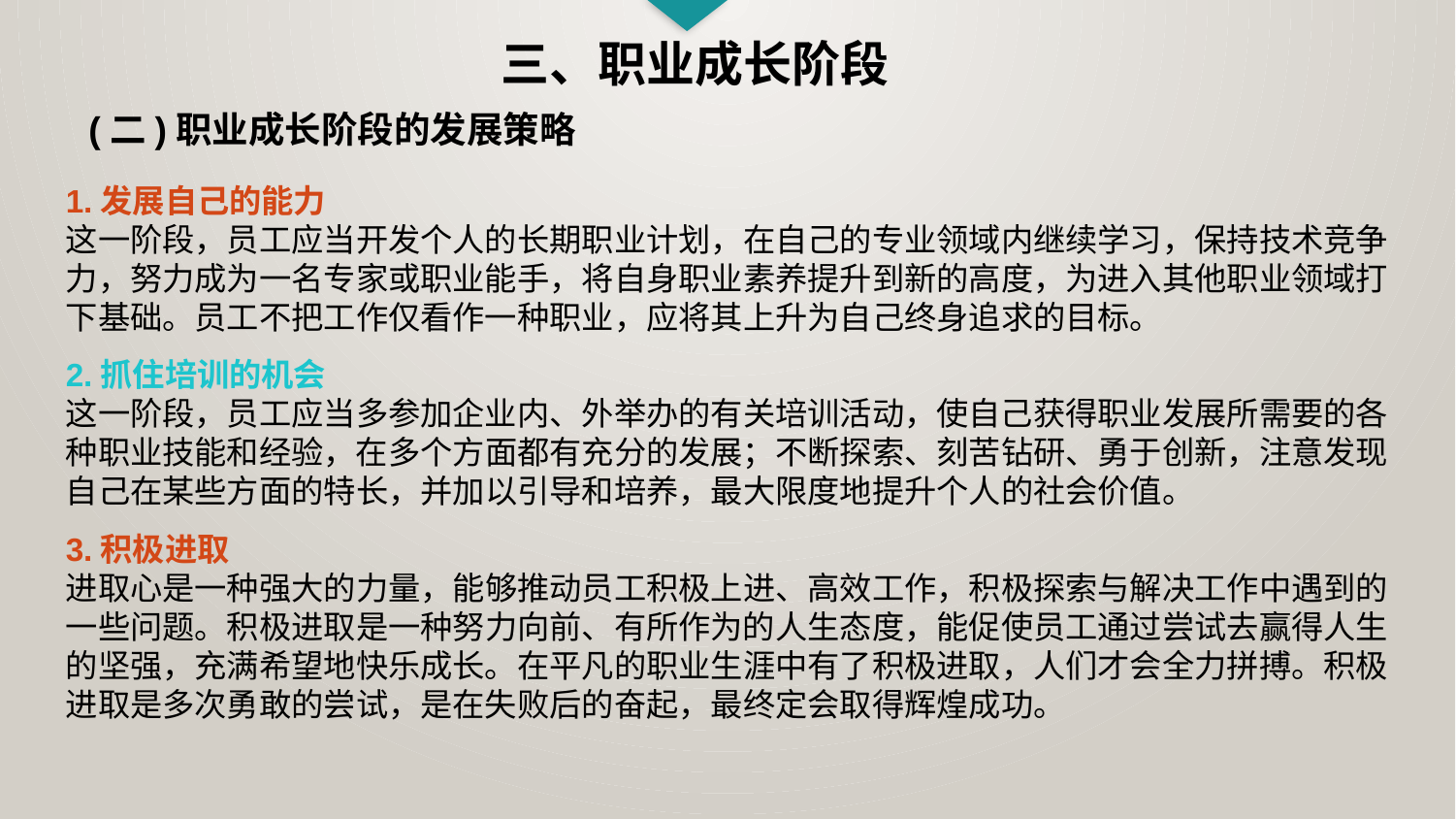

三、职业成长阶段
(二)职业成长阶段的发展策略
1.发展自己的能力
这一阶段，员工应当开发个人的长期职业计划，在自己的专业领域内继续学习，保持技术竞争力，努力成为一名专家或职业能手，将自身职业素养提升到新的高度，为进入其他职业领域打下基础。员工不把工作仅看作一种职业，应将其上升为自己终身追求的目标。
2.抓住培训的机会
这一阶段，员工应当多参加企业内、外举办的有关培训活动，使自己获得职业发展所需要的各种职业技能和经验，在多个方面都有充分的发展；不断探索、刻苦钻研、勇于创新，注意发现自己在某些方面的特长，并加以引导和培养，最大限度地提升个人的社会价值。
3.积极进取
进取心是一种强大的力量，能够推动员工积极上进、高效工作，积极探索与解决工作中遇到的一些问题。积极进取是一种努力向前、有所作为的人生态度，能促使员工通过尝试去赢得人生的坚强，充满希望地快乐成长。在平凡的职业生涯中有了积极进取，人们才会全力拼搏。积极进取是多次勇敢的尝试，是在失败后的奋起，最终定会取得辉煌成功。
41